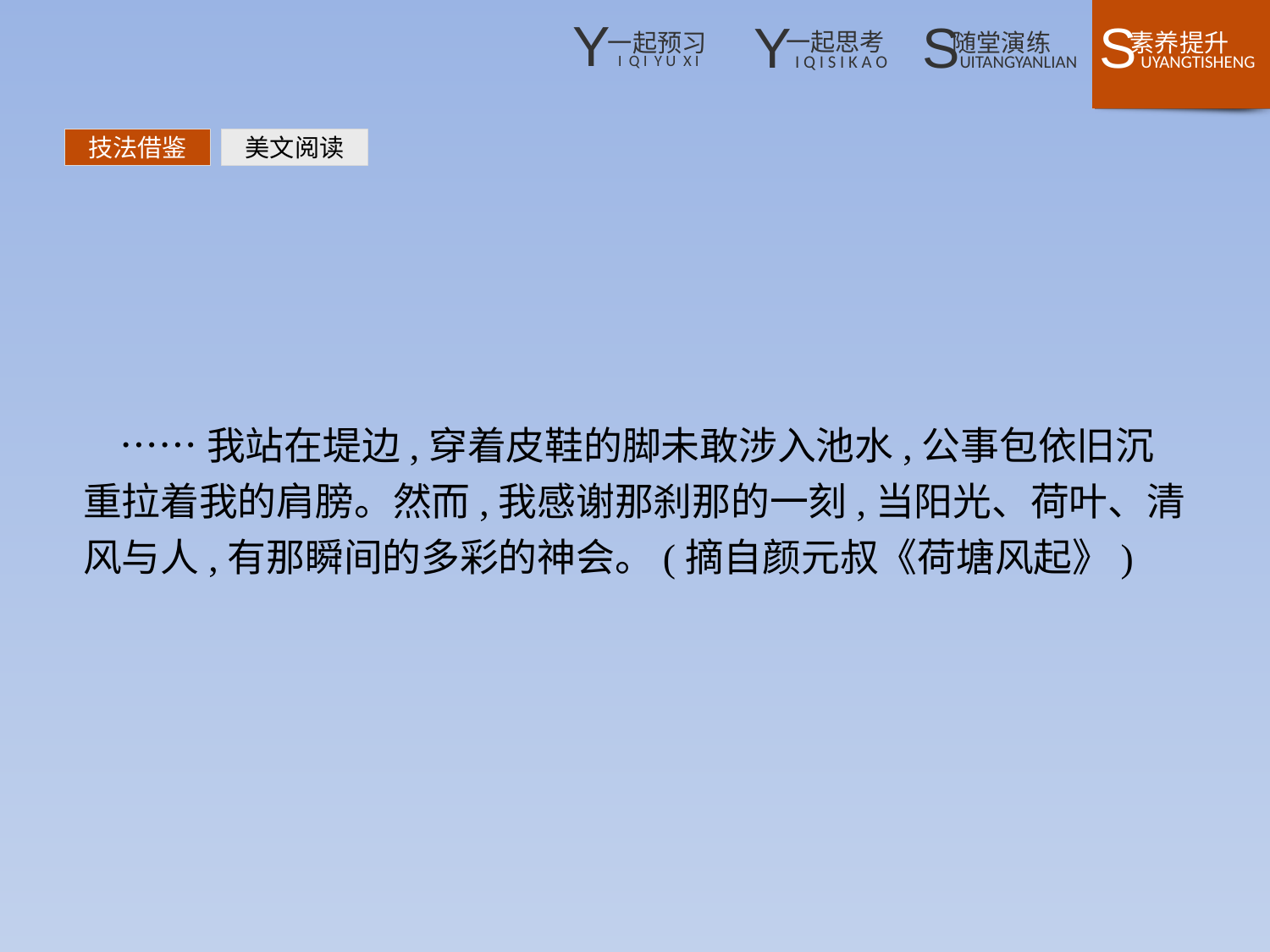

技法借鉴
美文阅读
……我站在堤边,穿着皮鞋的脚未敢涉入池水,公事包依旧沉重拉着我的肩膀。然而,我感谢那刹那的一刻,当阳光、荷叶、清风与人,有那瞬间的多彩的神会。(摘自颜元叔《荷塘风起》)